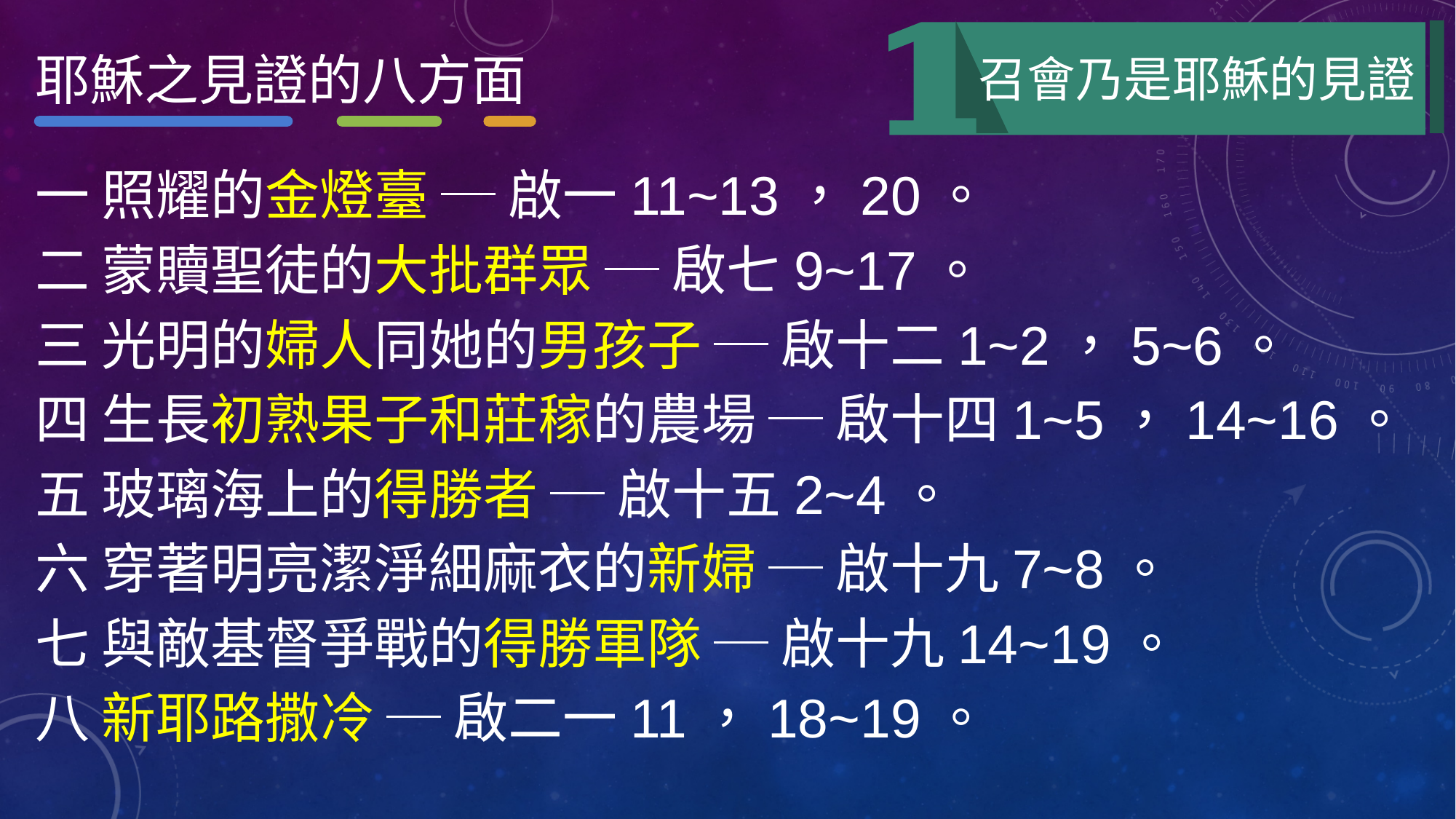

耶穌之見證的八方面
召會乃是耶穌的見證

一 照耀的金燈臺 ─ 啟一11~13，20。
二 蒙贖聖徒的大批群眾 ─ 啟七9~17。
三 光明的婦人同她的男孩子 ─ 啟十二1~2，5~6。
四 生長初熟果子和莊稼的農場 ─ 啟十四1~5，14~16。
五 玻璃海上的得勝者 ─ 啟十五2~4。
六 穿著明亮潔淨細麻衣的新婦 ─ 啟十九7~8。
七 與敵基督爭戰的得勝軍隊 ─ 啟十九14~19。
八 新耶路撒冷 ─ 啟二一11，18~19。